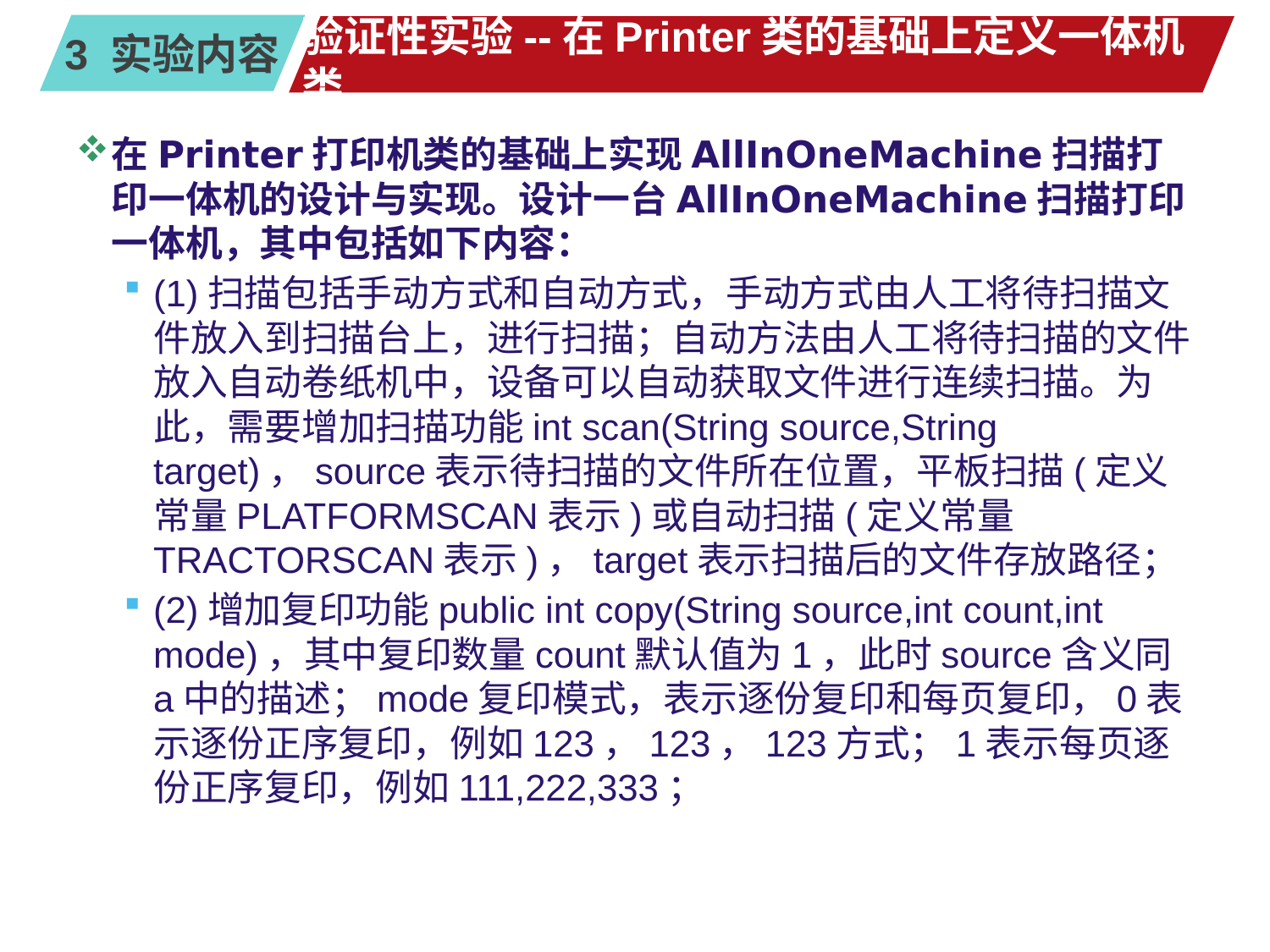

# 验证性实验--在Printer类的基础上定义一体机类
在Printer打印机类的基础上实现AllInOneMachine扫描打印一体机的设计与实现。设计一台AllInOneMachine扫描打印一体机，其中包括如下内容：
(1)扫描包括手动方式和自动方式，手动方式由人工将待扫描文件放入到扫描台上，进行扫描；自动方法由人工将待扫描的文件放入自动卷纸机中，设备可以自动获取文件进行连续扫描。为此，需要增加扫描功能int scan(String source,String target)，source表示待扫描的文件所在位置，平板扫描(定义常量PLATFORMSCAN表示)或自动扫描(定义常量TRACTORSCAN表示)，target表示扫描后的文件存放路径；
(2)增加复印功能public int copy(String source,int count,int mode)，其中复印数量count默认值为1，此时source含义同a中的描述；mode复印模式，表示逐份复印和每页复印，0表示逐份正序复印，例如123，123，123方式；1表示每页逐份正序复印，例如111,222,333；